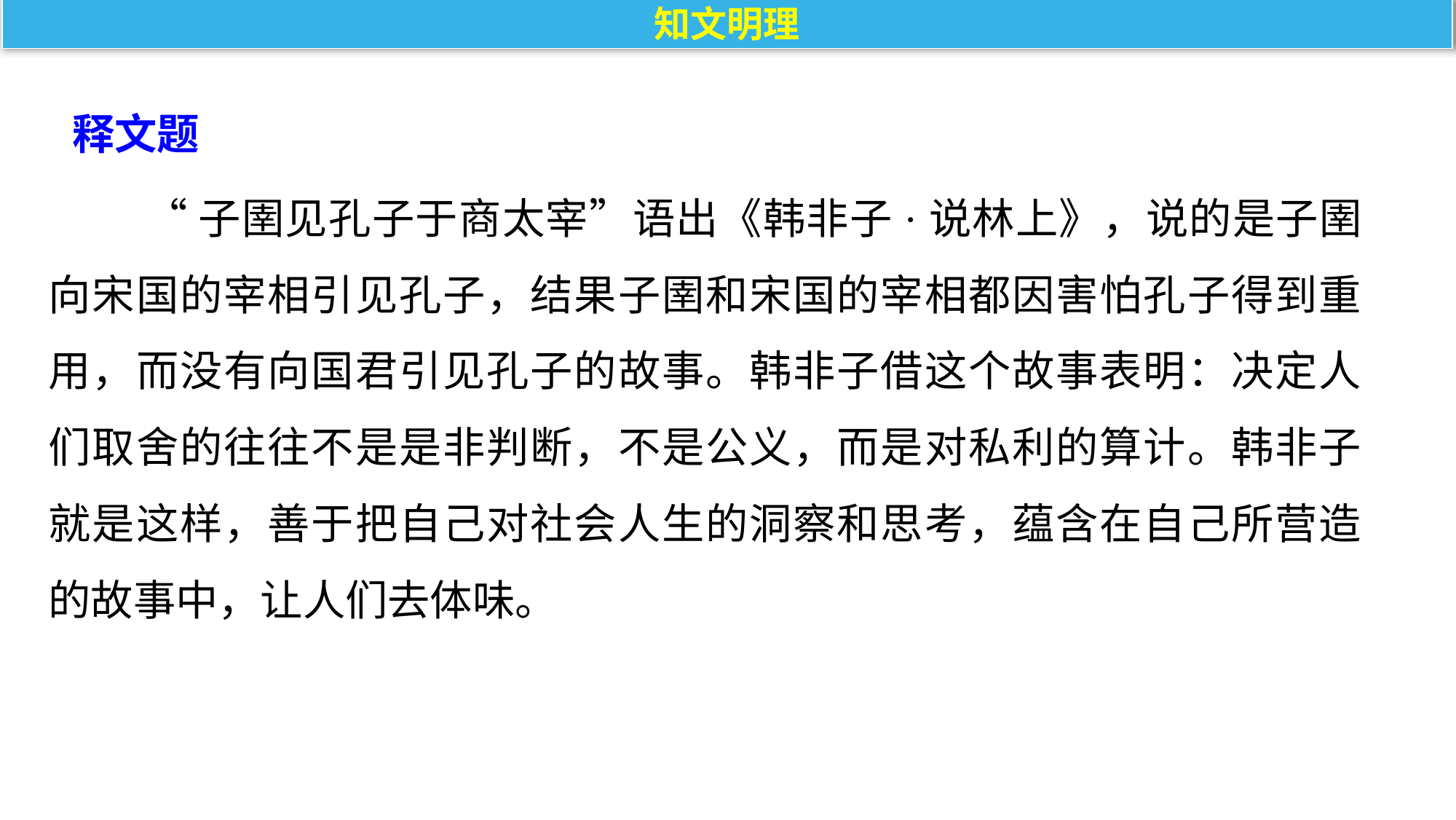

知文明理
 释文题
 “子圉见孔子于商太宰”语出《韩非子·说林上》，说的是子圉向宋国的宰相引见孔子，结果子圉和宋国的宰相都因害怕孔子得到重用，而没有向国君引见孔子的故事。韩非子借这个故事表明：决定人们取舍的往往不是是非判断，不是公义，而是对私利的算计。韩非子就是这样，善于把自己对社会人生的洞察和思考，蕴含在自己所营造的故事中，让人们去体味。